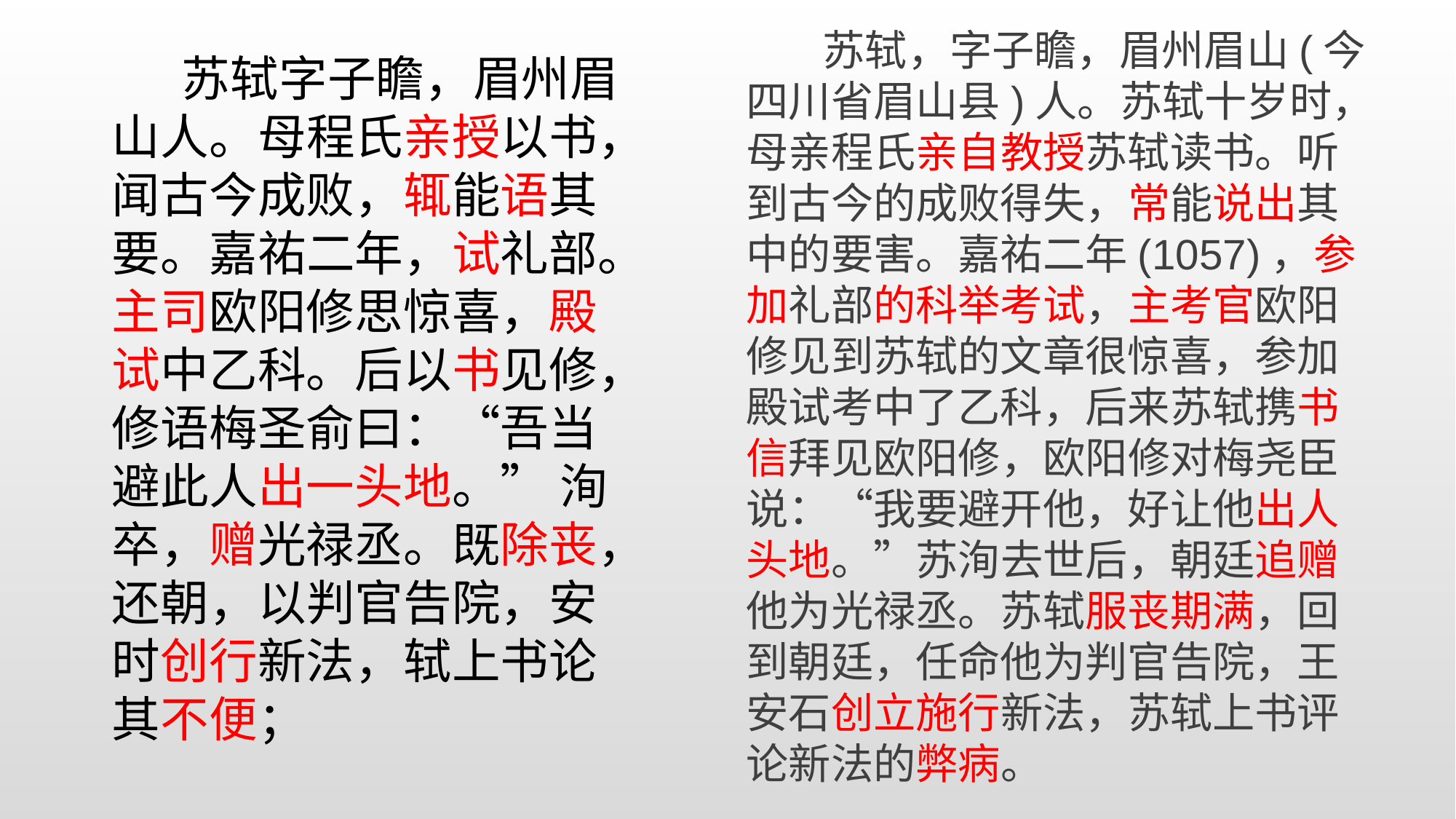

苏轼，字子瞻，眉州眉山(今四川省眉山县)人。苏轼十岁时，母亲程氏亲自教授苏轼读书。听到古今的成败得失，常能说出其中的要害。嘉祐二年(1057)，参加礼部的科举考试，主考官欧阳修见到苏轼的文章很惊喜，参加殿试考中了乙科，后来苏轼携书信拜见欧阳修，欧阳修对梅尧臣说：“我要避开他，好让他出人头地。”苏洵去世后，朝廷追赠他为光禄丞。苏轼服丧期满，回到朝廷，任命他为判官告院，王安石创立施行新法，苏轼上书评论新法的弊病。
  苏轼字子瞻，眉州眉山人。母程氏亲授以书，闻古今成败，辄能语其要。嘉祐二年，试礼部。主司欧阳修思惊喜，殿试中乙科。后以书见修，修语梅圣俞曰：“吾当避此人出一头地。” 洵卒，赠光禄丞。既除丧，还朝，以判官告院，安时创行新法，轼上书论其不便；